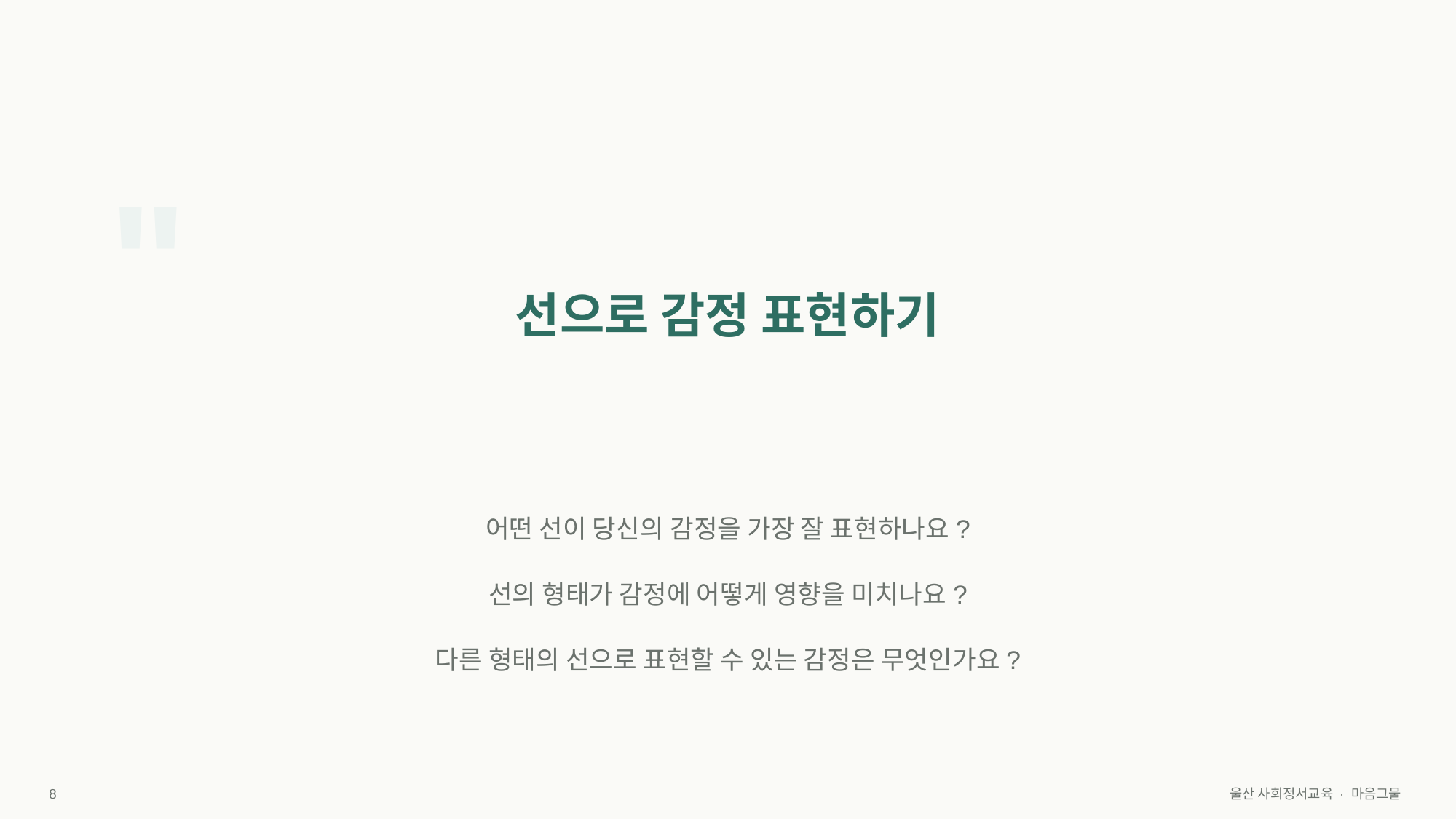

"
선으로 감정 표현하기
어떤 선이 당신의 감정을 가장 잘 표현하나요?
선의 형태가 감정에 어떻게 영향을 미치나요?
다른 형태의 선으로 표현할 수 있는 감정은 무엇인가요?
8
울산 사회정서교육 · 마음그물